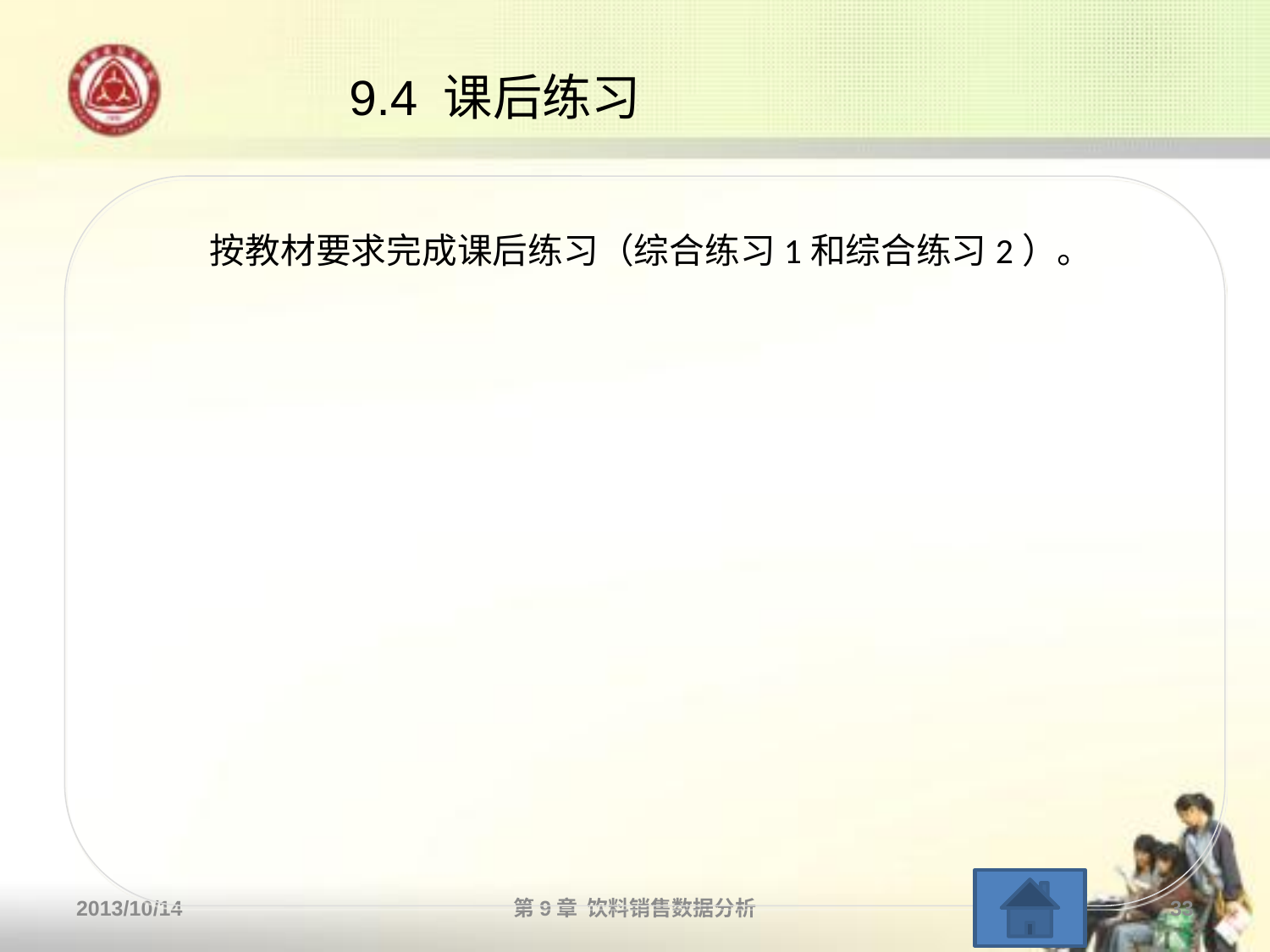

# 9.4 课后练习

                按教材要求完成课后练习（综合练习1和综合练习2）。

2013/10/14
第9章  饮料销售数据分析
33